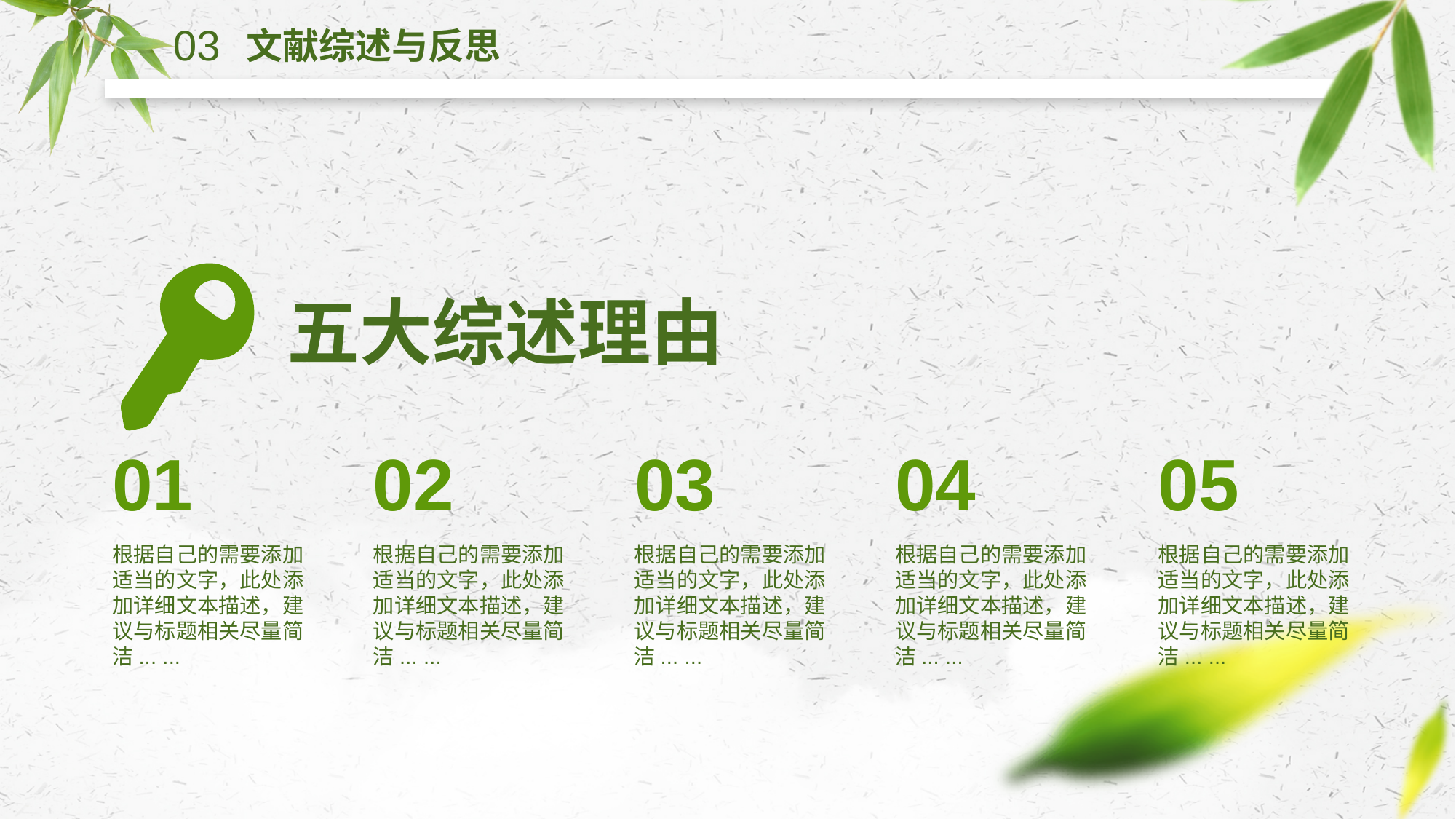

03
文献综述与反思

五大综述理由
01
02
03
04
05
根据自己的需要添加适当的文字，此处添加详细文本描述，建议与标题相关尽量简洁... ...
根据自己的需要添加适当的文字，此处添加详细文本描述，建议与标题相关尽量简洁... ...
根据自己的需要添加适当的文字，此处添加详细文本描述，建议与标题相关尽量简洁... ...
根据自己的需要添加适当的文字，此处添加详细文本描述，建议与标题相关尽量简洁... ...
根据自己的需要添加适当的文字，此处添加详细文本描述，建议与标题相关尽量简洁... ...